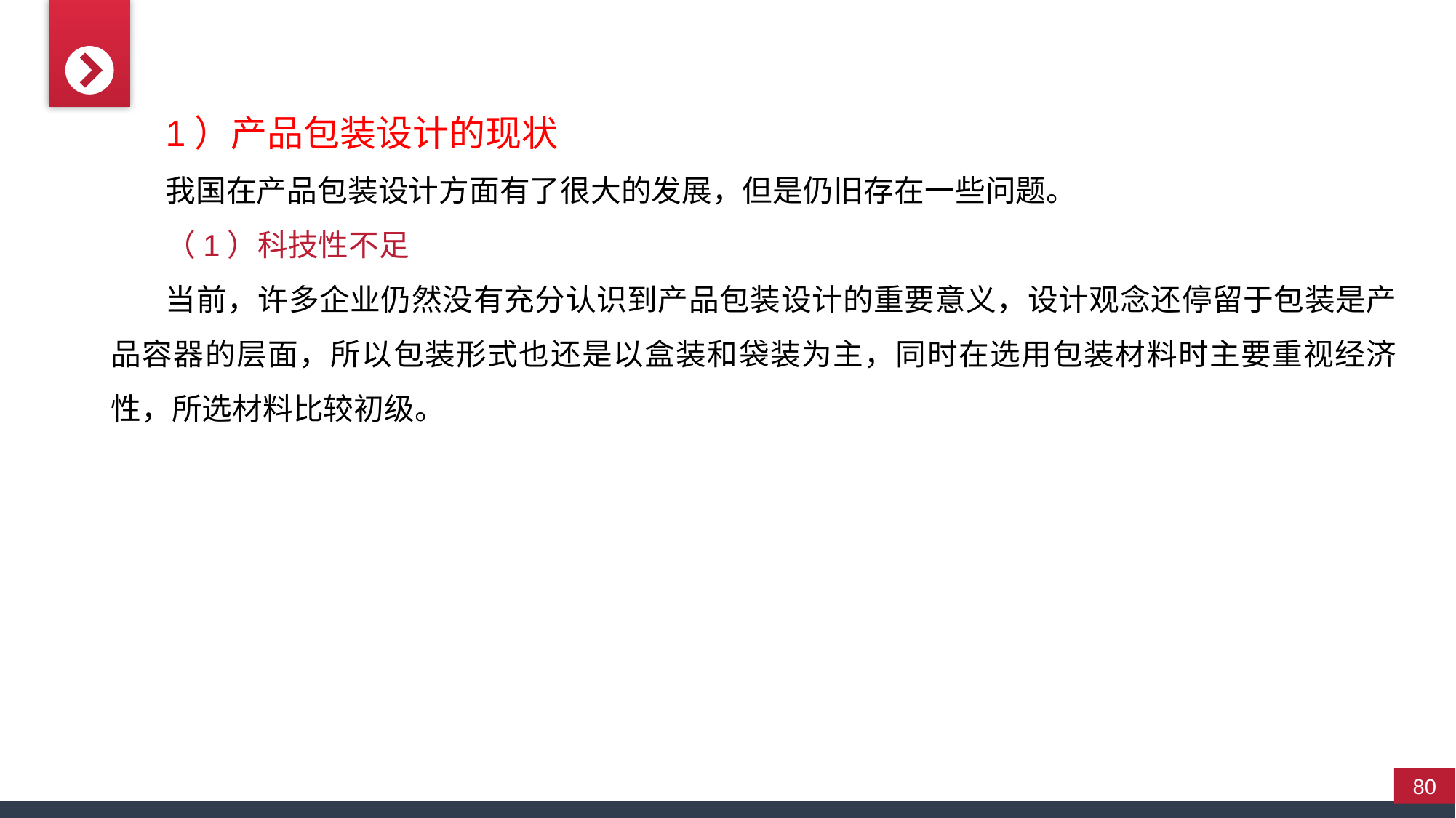

1）产品包装设计的现状
我国在产品包装设计方面有了很大的发展，但是仍旧存在一些问题。
（1）科技性不足
当前，许多企业仍然没有充分认识到产品包装设计的重要意义，设计观念还停留于包装是产品容器的层面，所以包装形式也还是以盒装和袋装为主，同时在选用包装材料时主要重视经济性，所选材料比较初级。